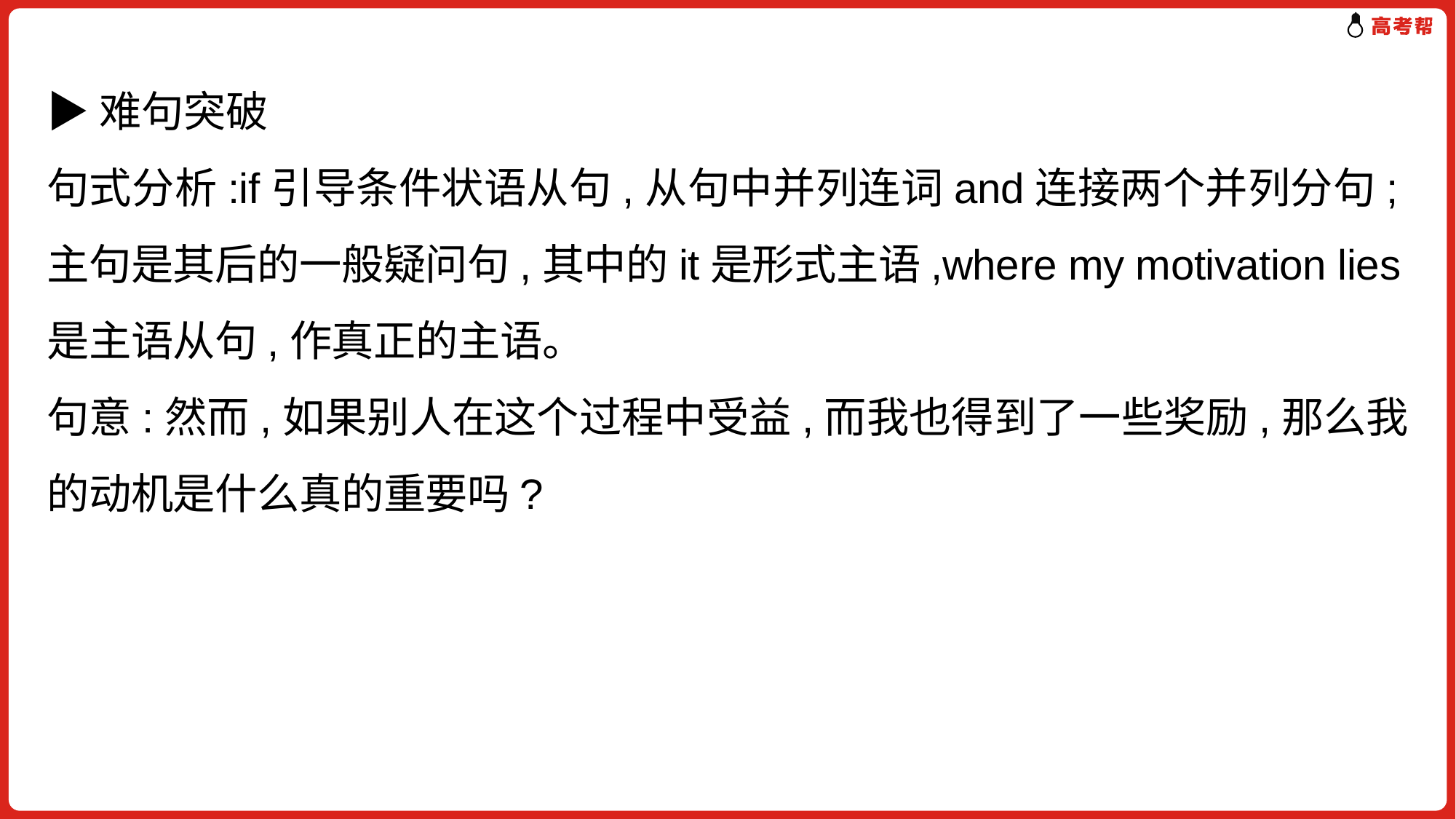

▶难句突破
句式分析:if引导条件状语从句,从句中并列连词and连接两个并列分句;主句是其后的一般疑问句,其中的it是形式主语,where my motivation lies是主语从句,作真正的主语。
句意:然而,如果别人在这个过程中受益,而我也得到了一些奖励,那么我的动机是什么真的重要吗?